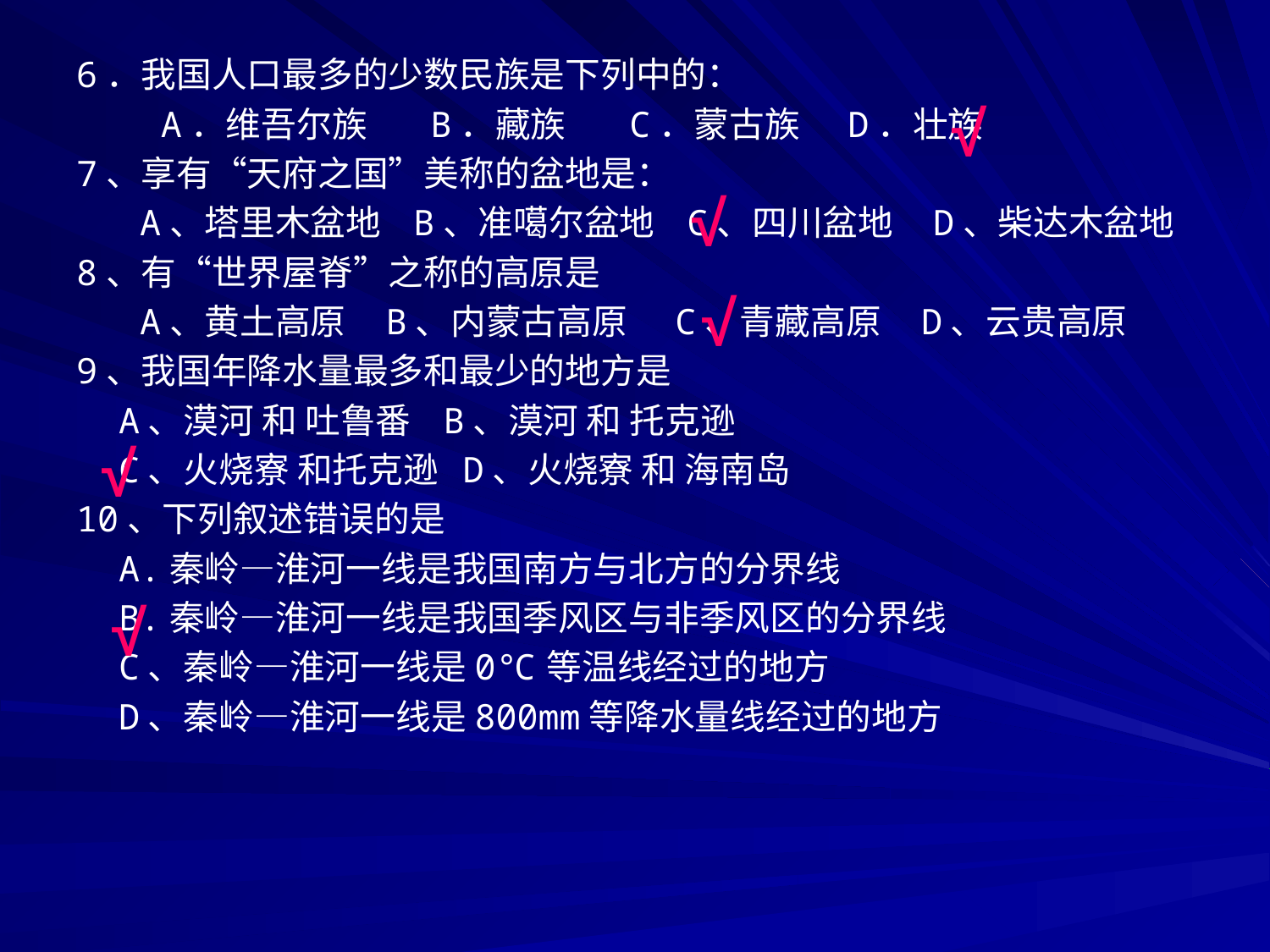

6．我国人口最多的少数民族是下列中的：
    A．维吾尔族       B．藏族       C．蒙古族     D．壮族
7、享有“天府之国”美称的盆地是：
   A、塔里木盆地   B、准噶尔盆地   C、四川盆地    D、柴达木盆地
8、有“世界屋脊”之称的高原是
   A、黄土高原    B、内蒙古高原     C、青藏高原    D、云贵高原
9、我国年降水量最多和最少的地方是
  A、漠河 和 吐鲁番   B、漠河 和 托克逊
  C、火烧寮 和托克逊  D、火烧寮 和 海南岛
10、下列叙述错误的是
  A.秦岭—淮河一线是我国南方与北方的分界线
  B.秦岭—淮河一线是我国季风区与非季风区的分界线
  C、秦岭—淮河一线是0℃等温线经过的地方
  D、秦岭—淮河一线是800mm等降水量线经过的地方
√
√
√
√
√